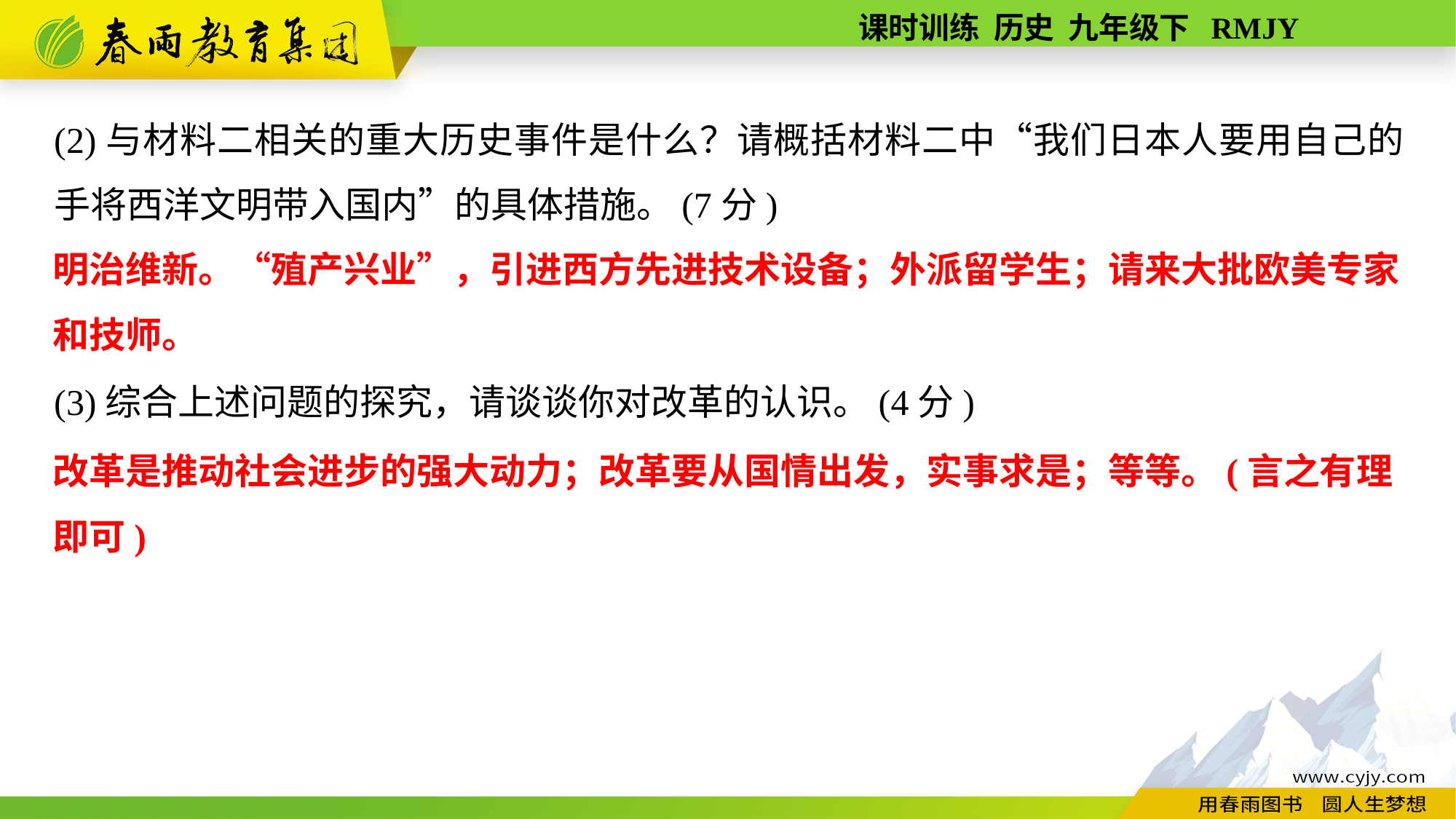

(2)与材料二相关的重大历史事件是什么？请概括材料二中“我们日本人要用自己的手将西洋文明带入国内”的具体措施。(7分)

(3)综合上述问题的探究，请谈谈你对改革的认识。(4分)
明治维新。“殖产兴业”，引进西方先进技术设备；外派留学生；请来大批欧美专家和技师。
改革是推动社会进步的强大动力；改革要从国情出发，实事求是；等等。(言之有理即可)